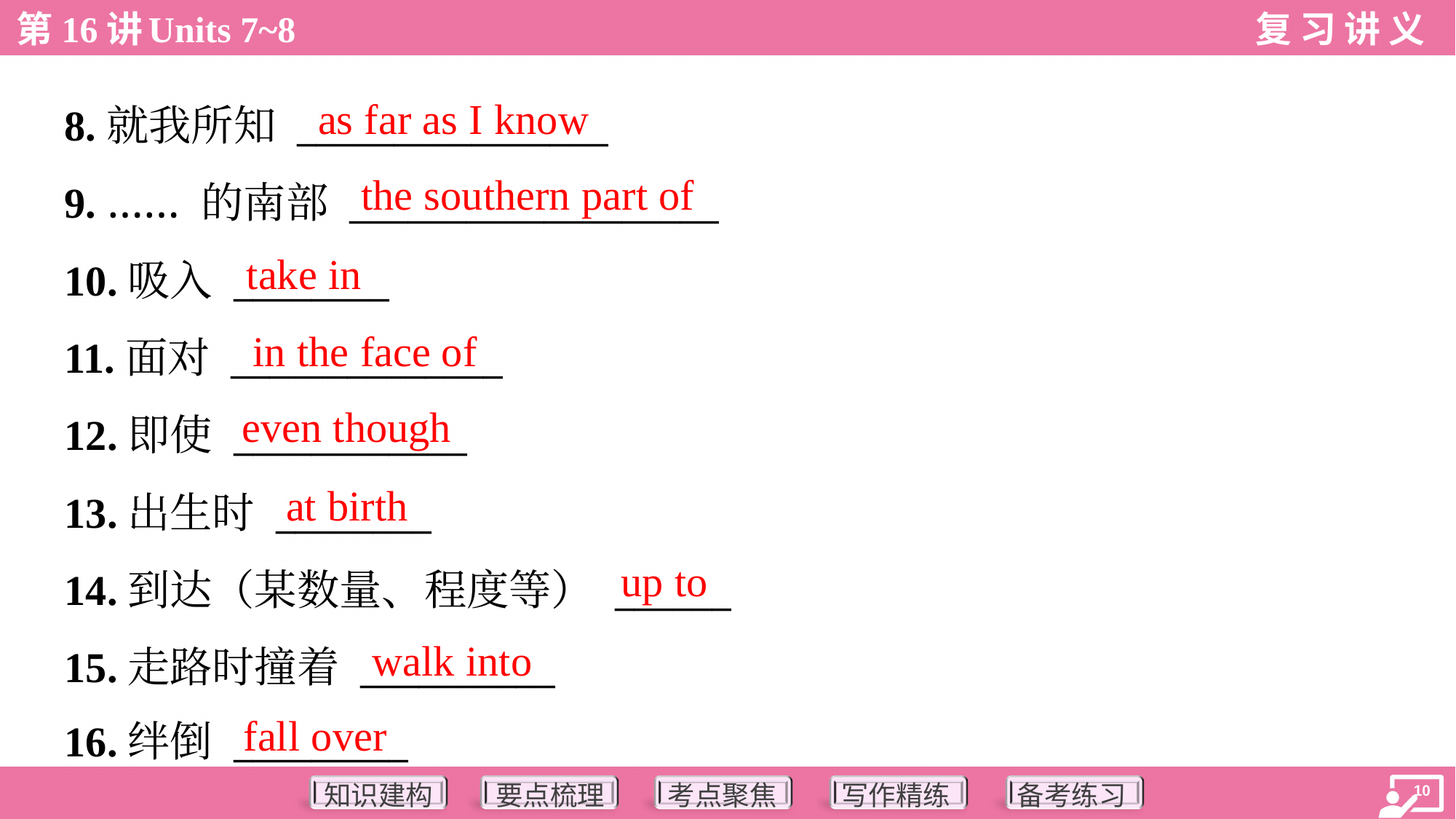

as far as I know
8.就我所知 ________________
9. …… 的南部 ___________________
10.吸入 ________
11.面对 ______________
12.即使 ____________
13.出生时 ________
14.到达（某数量、程度等） ______
15.走路时撞着 __________
16.绊倒 _________
the southern part of
take in
in the face of
even though
at birth
up to
walk into
fall over